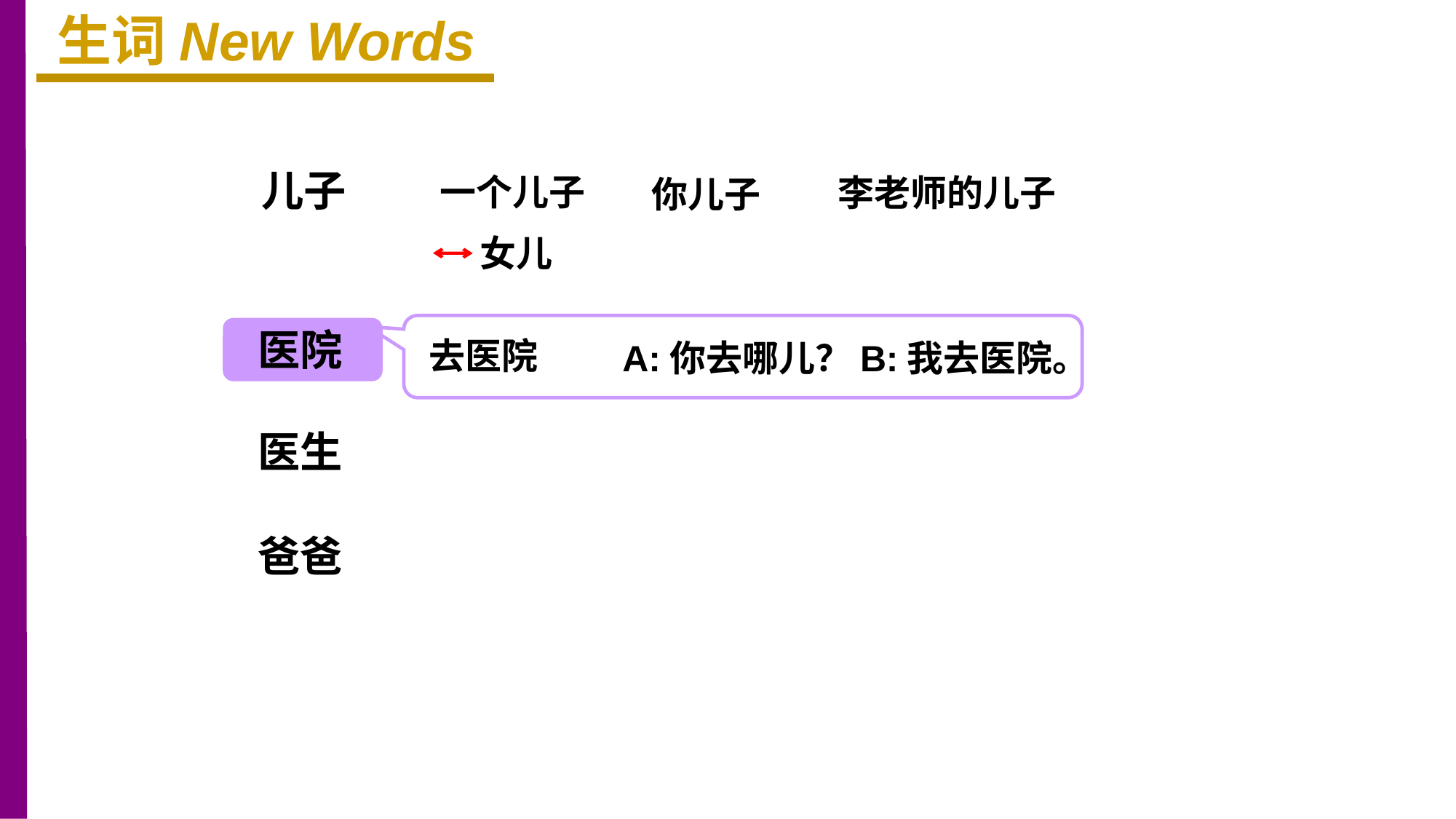

生词New Words
儿子
一个儿子
李老师的儿子
你儿子
女儿

医院

去医院
A:你去哪儿？B:我去医院。
医生
爸爸